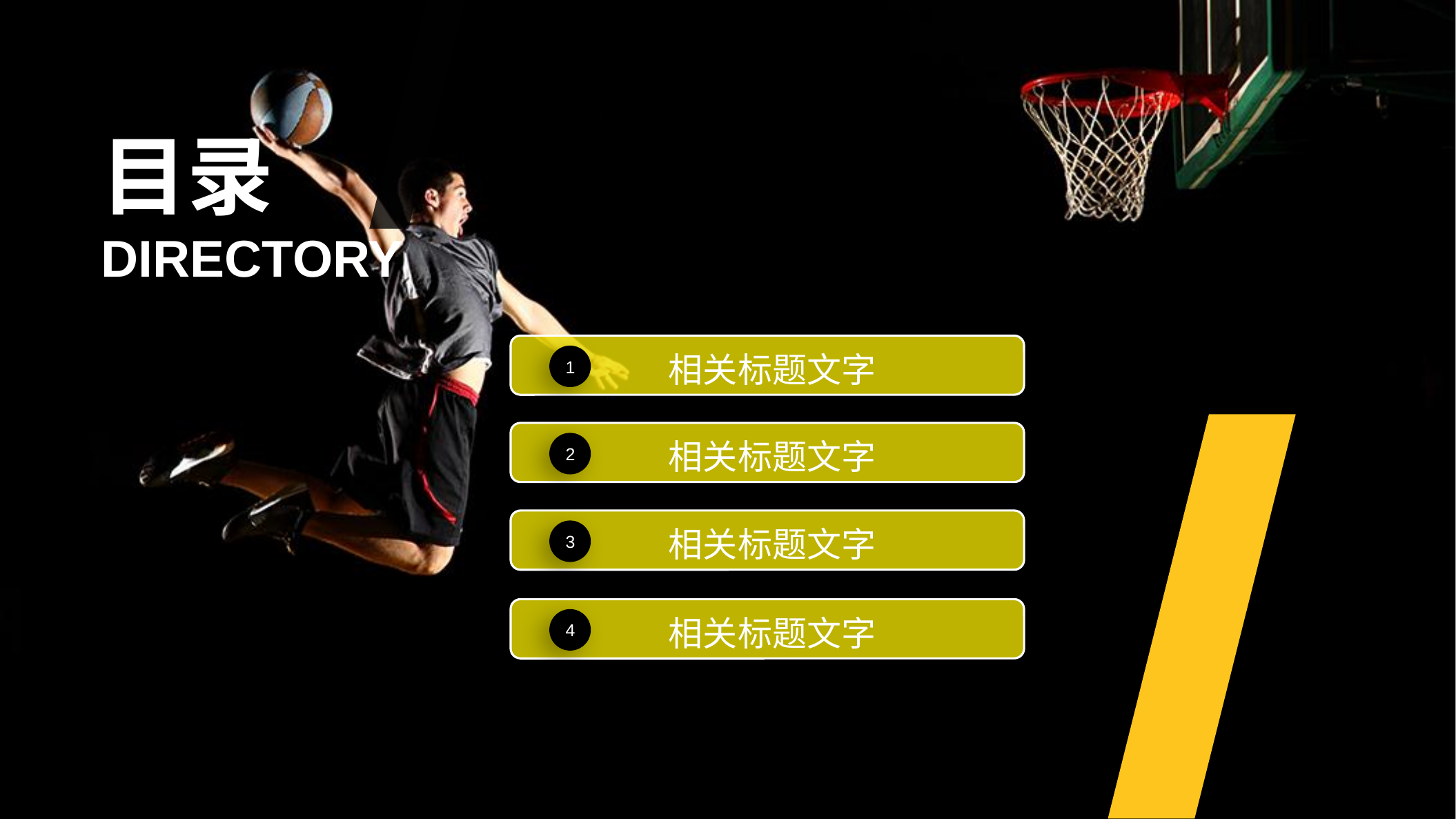

目录
DIRECTORY

相关标题文字
1

相关标题文字
2

相关标题文字
3

相关标题文字
4